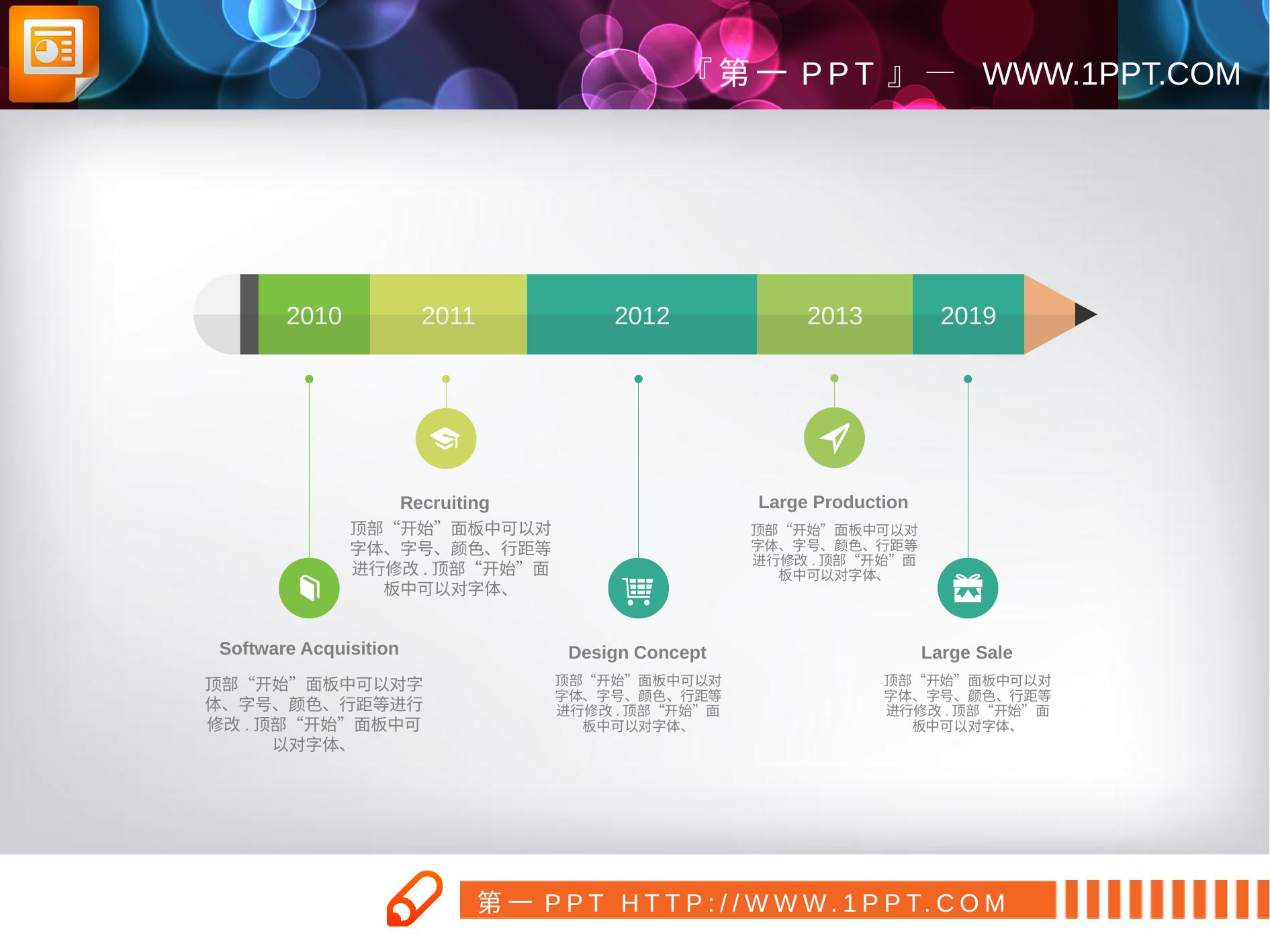

2010

2011

2012

2013

2019

Large Production
Recruiting
顶部“开始”面板中可以对字体、字号、颜色、行距等进行修改.顶部“开始”面板中可以对字体、
顶部“开始”面板中可以对字体、字号、颜色、行距等进行修改.顶部“开始”面板中可以对字体、

Software Acquisition
Design Concept
Large Sale
顶部“开始”面板中可以对字体、字号、颜色、行距等进行修改.顶部“开始”面板中可以对字体、
顶部“开始”面板中可以对字体、字号、颜色、行距等进行修改.顶部“开始”面板中可以对字体、
顶部“开始”面板中可以对字体、字号、颜色、行距等进行修改.顶部“开始”面板中可以对字体、